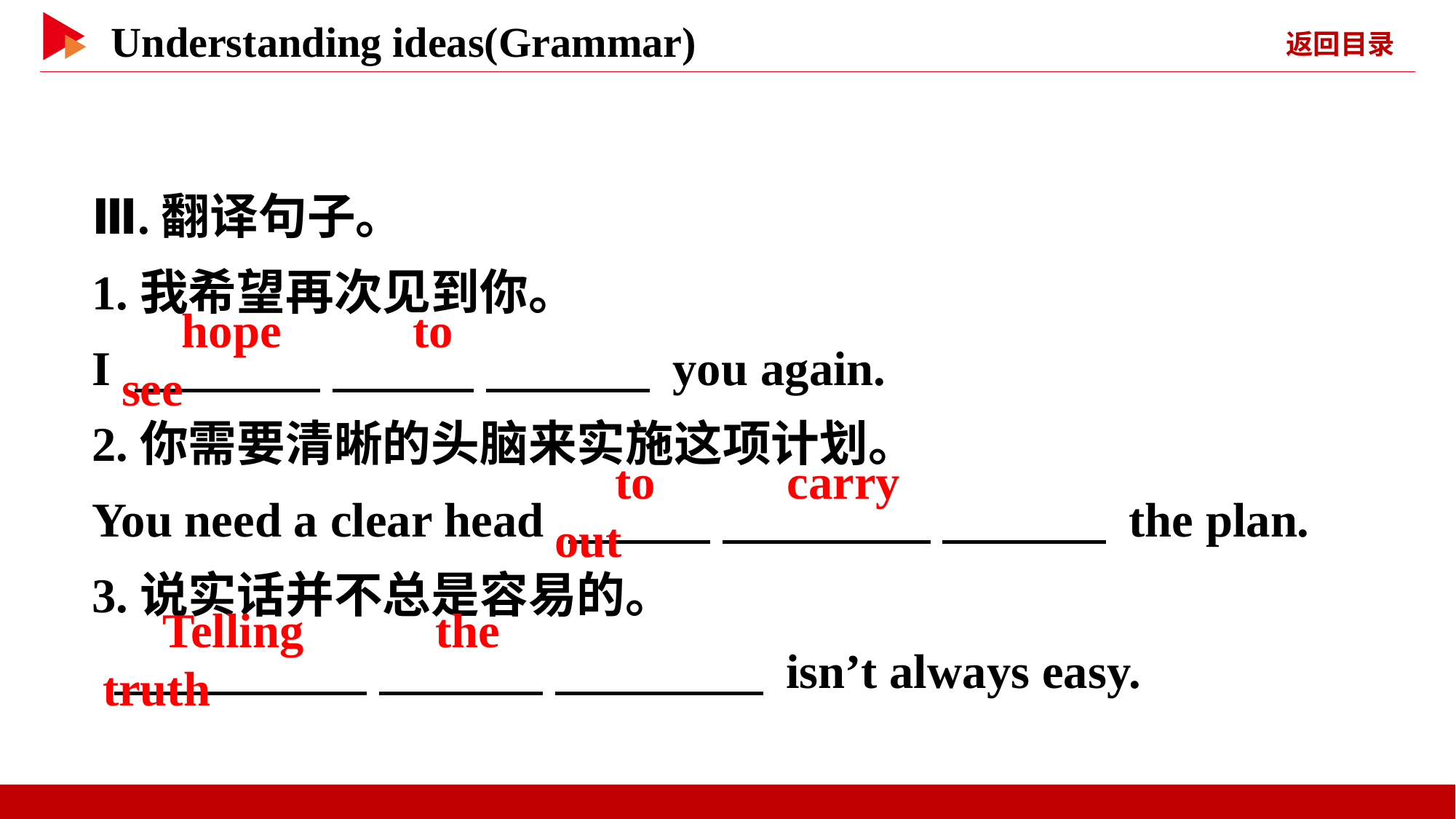

Ⅲ.翻译句子。
1.我希望再次见到你。
I 　        　 　    　 　      　 you again.
2.你需要清晰的头脑来实施这项计划。
You need a clear head 　    　 　          　 　      　 the plan.
3.说实话并不总是容易的。
 　              　 　      　 　          　 isn’t always easy.
　hope　 　to　 　see
　to　 　carry　 　out
　Telling　 　the　 　truth